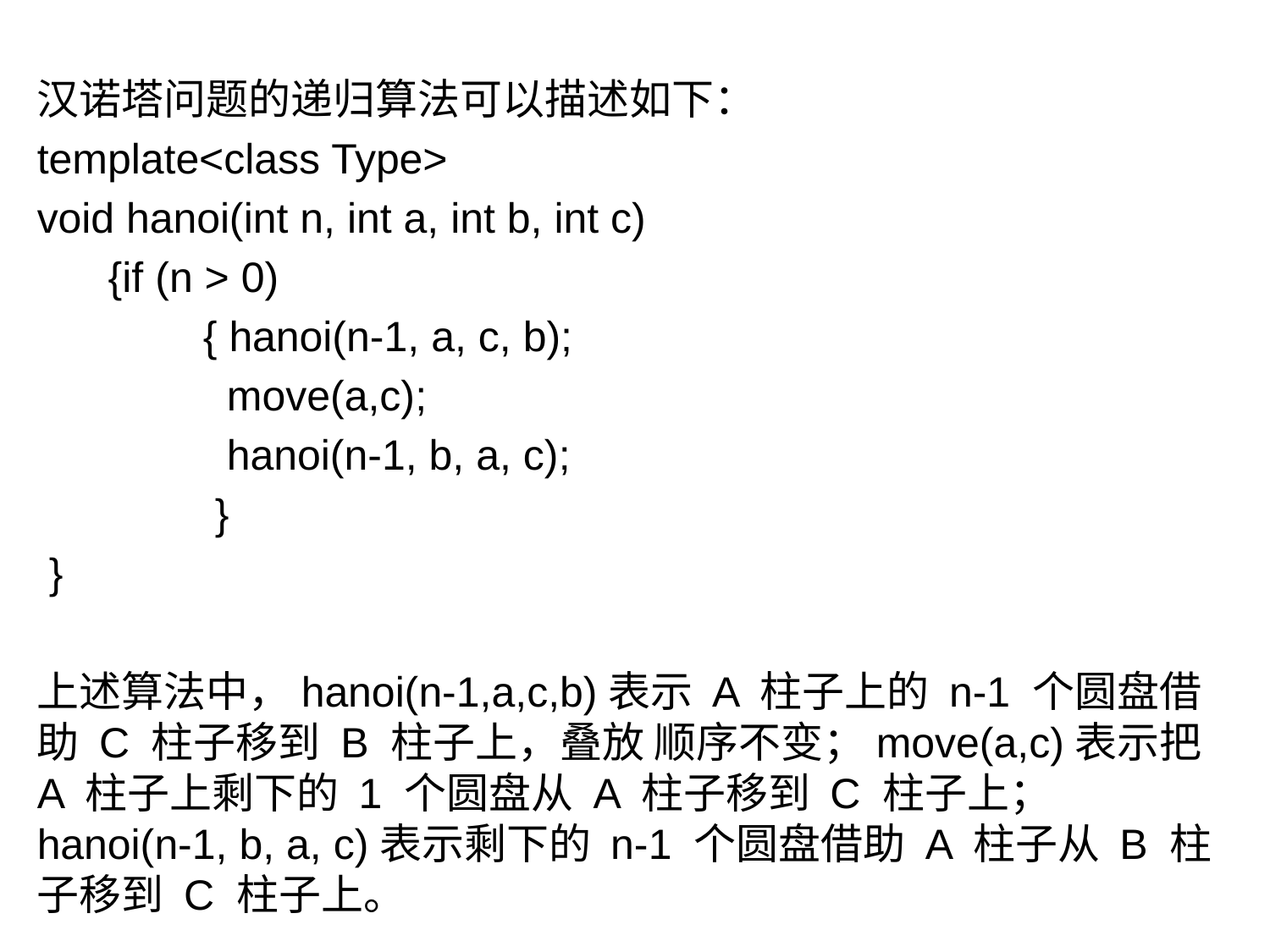

汉诺塔问题的递归算法可以描述如下：
template<class Type>
void hanoi(int n, int a, int b, int c)
      {if (n > 0)
              { hanoi(n-1, a, c, b);
                move(a,c);
                hanoi(n-1, b, a, c);
               }
 }

上述算法中，hanoi(n-1,a,c,b)表示 A 柱子上的 n-1 个圆盘借助 C 柱子移到 B 柱子上，叠放 顺序不变；move(a,c)表示把 A 柱子上剩下的 1 个圆盘从 A 柱子移到 C 柱子上；hanoi(n-1, b, a, c)表示剩下的 n-1 个圆盘借助 A 柱子从 B 柱子移到 C 柱子上。